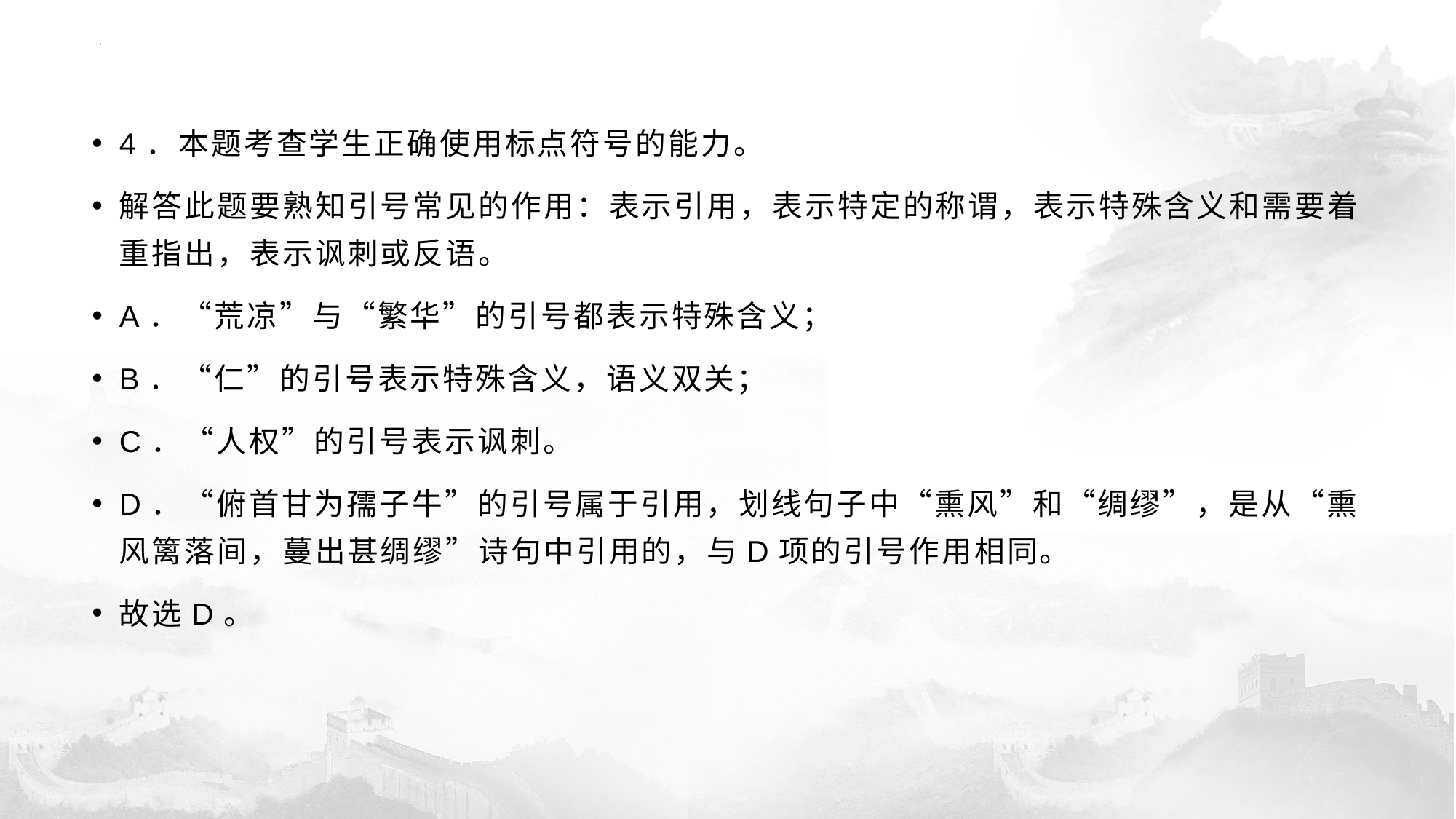

#
4．本题考查学生正确使用标点符号的能力。
解答此题要熟知引号常见的作用：表示引用，表示特定的称谓，表示特殊含义和需要着重指出，表示讽刺或反语。
A．“荒凉”与“繁华”的引号都表示特殊含义；
B．“仁”的引号表示特殊含义，语义双关；
C．“人权”的引号表示讽刺。
D．“俯首甘为孺子牛”的引号属于引用，划线句子中“熏风”和“绸缪”，是从“熏风篱落间，蔓出甚绸缪”诗句中引用的，与D项的引号作用相同。
故选D。